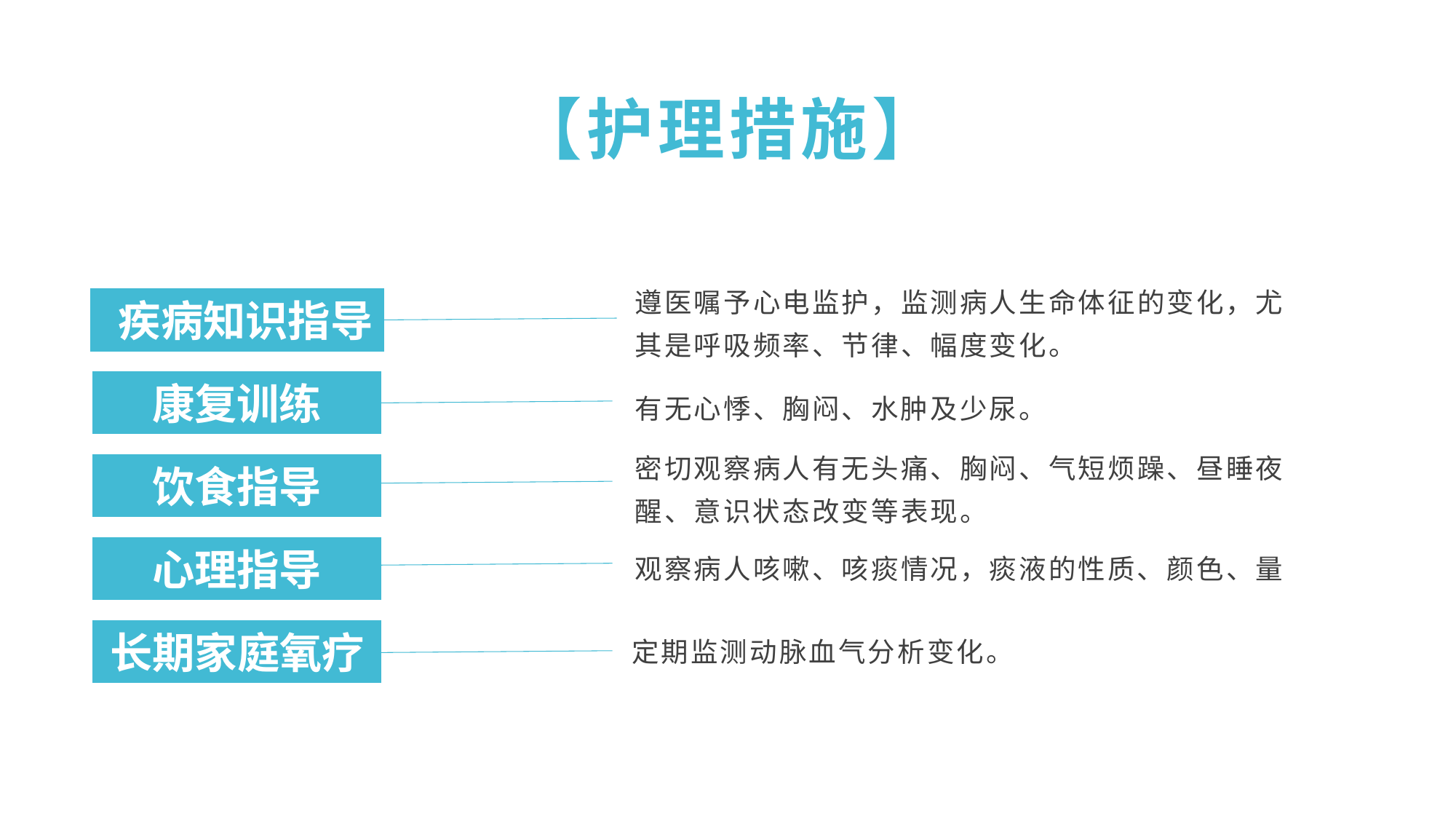

【护理措施】
遵医嘱予心电监护，监测病人生命体征的变化，尤其是呼吸频率、节律、幅度变化。
 疾病知识指导
康复训练
饮食指导
心理指导
长期家庭氧疗
有无心悸、胸闷、水肿及少尿。
密切观察病人有无头痛、胸闷、气短烦躁、昼睡夜醒、意识状态改变等表现。
观察病人咳嗽、咳痰情况，痰液的性质、颜色、量
定期监测动脉血气分析变化。